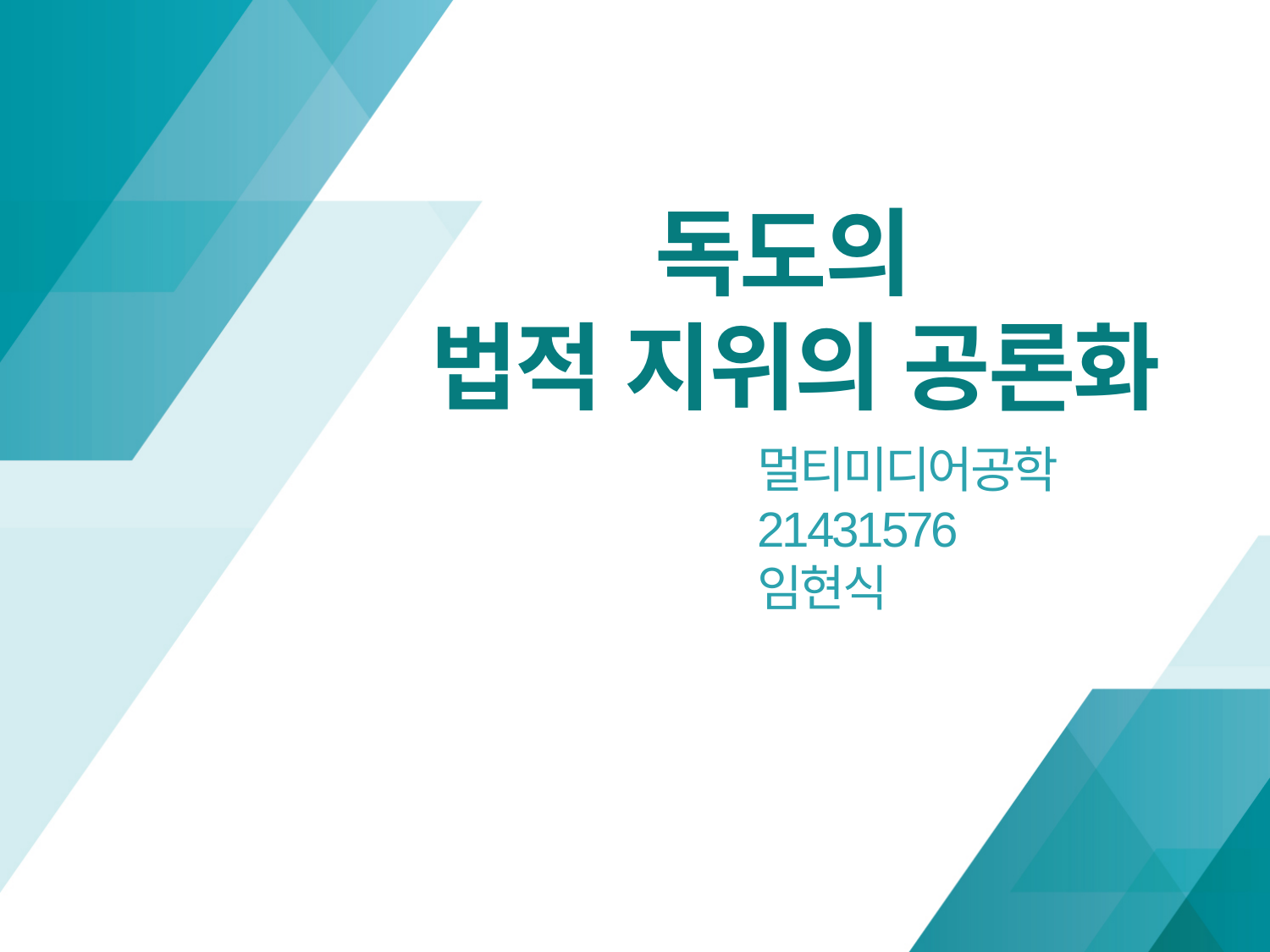

독도의
법적 지위의 공론화
멀티미디어공학
21431576
임현식